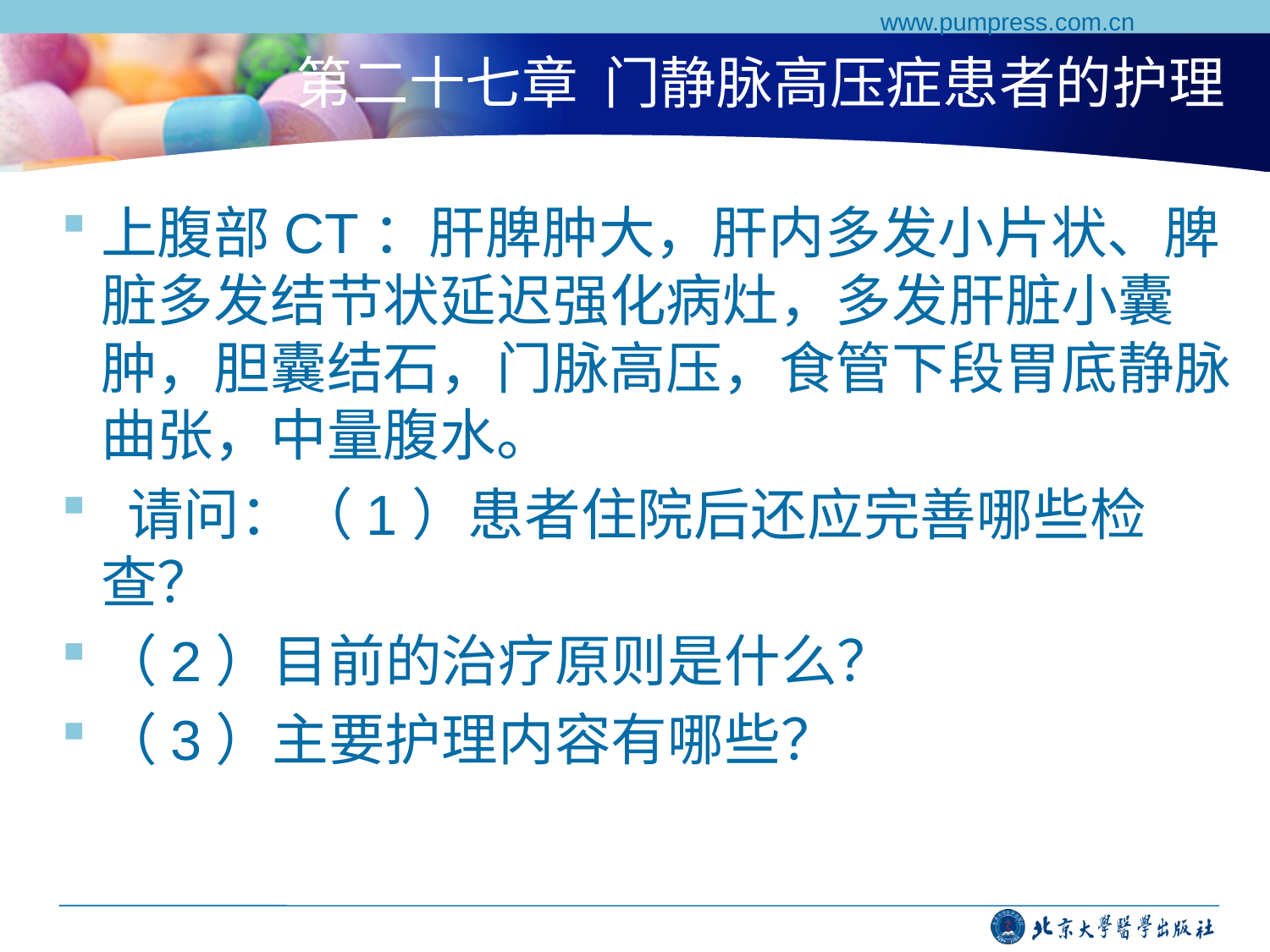

www.pumpress.com.cn
# 第二十七章  门静脉高压症患者的护理
上腹部CT：肝脾肿大，肝内多发小片状、脾脏多发结节状延迟强化病灶，多发肝脏小囊肿，胆囊结石，门脉高压，食管下段胃底静脉曲张，中量腹水。
 请问：（1）患者住院后还应完善哪些检查？
（2）目前的治疗原则是什么？
（3）主要护理内容有哪些？